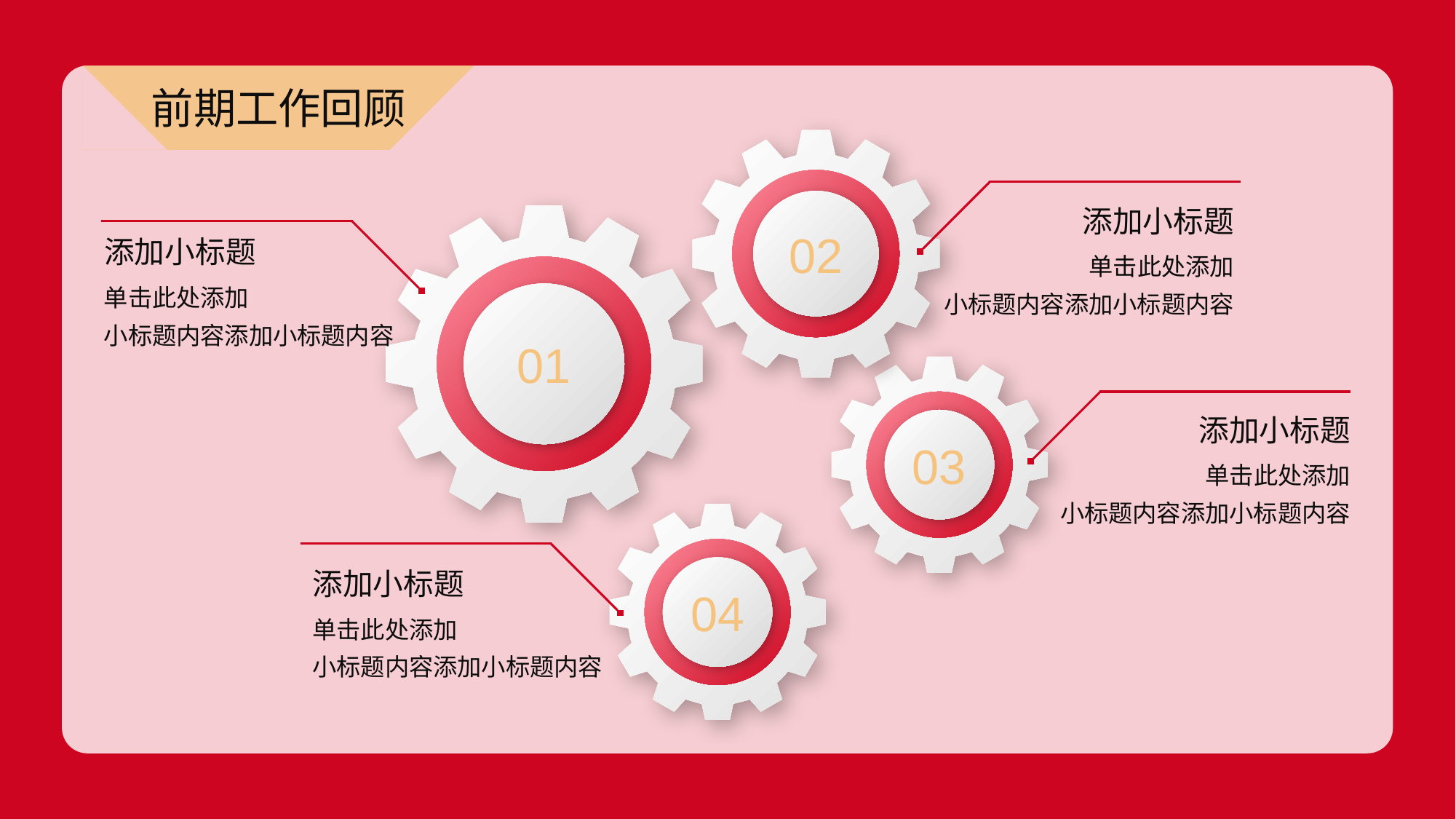

前期工作回顾

02
添加小标题
单击此处添加
小标题内容添加小标题内容

01
添加小标题
单击此处添加
小标题内容添加小标题内容

03
添加小标题
单击此处添加
小标题内容添加小标题内容

04
添加小标题
单击此处添加
小标题内容添加小标题内容